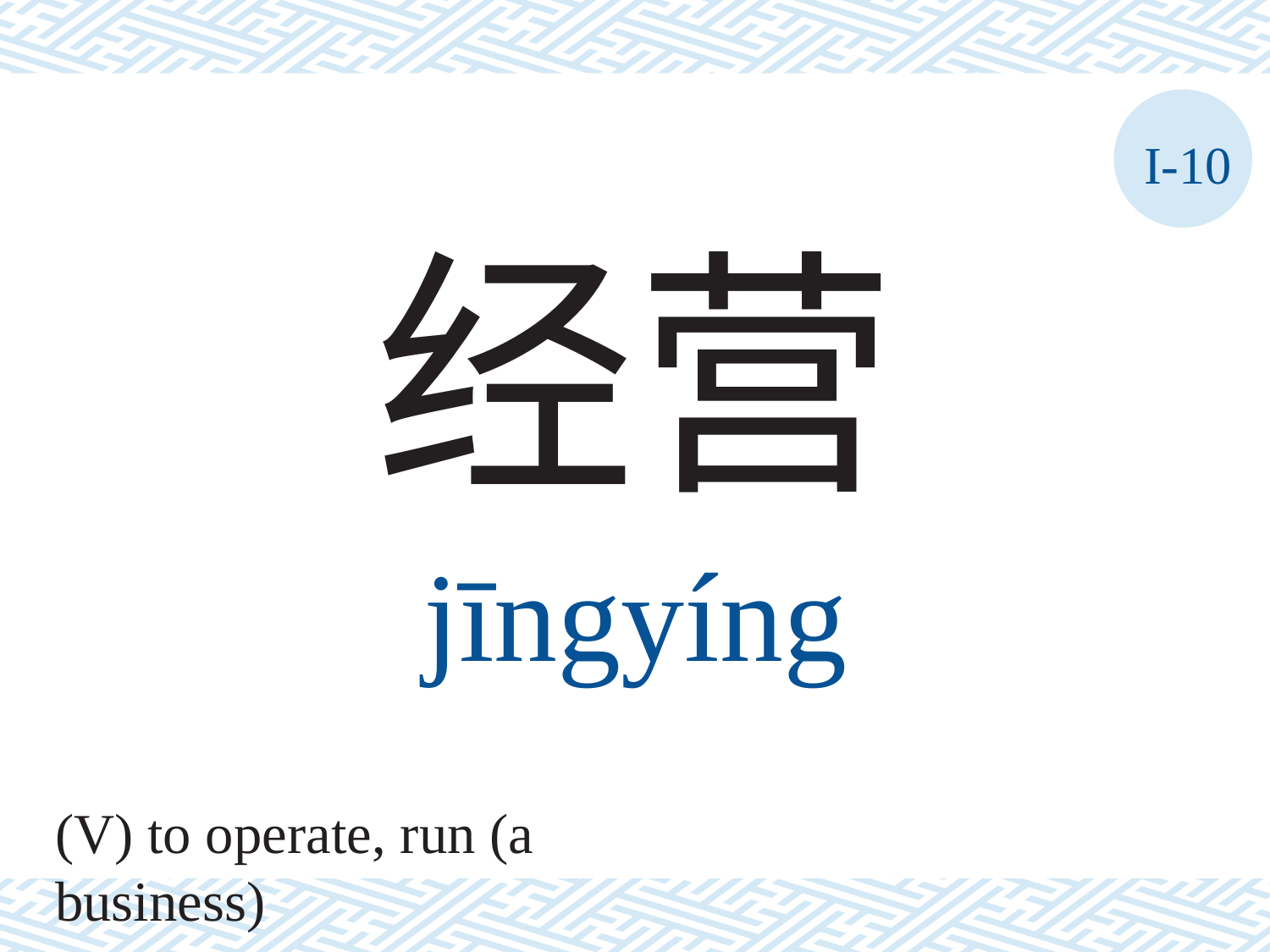

I-10
经营
jīngyíng
(V) to operate, run (a business)